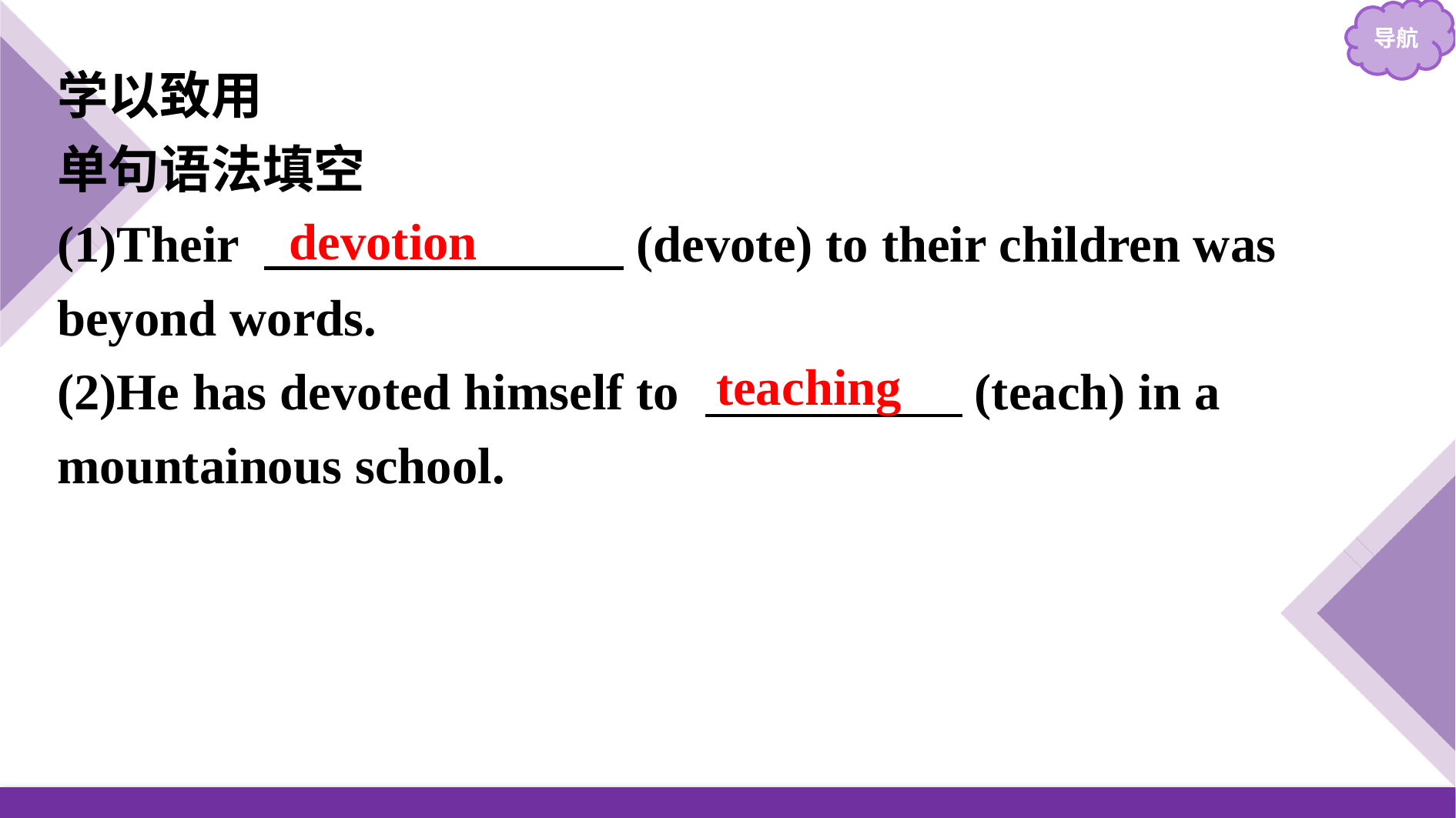

学以致用
单句语法填空
(1)Their 　　　　　　　(devote) to their children was beyond words.
(2)He has devoted himself to 　　　　　(teach) in a mountainous school.
devotion
teaching